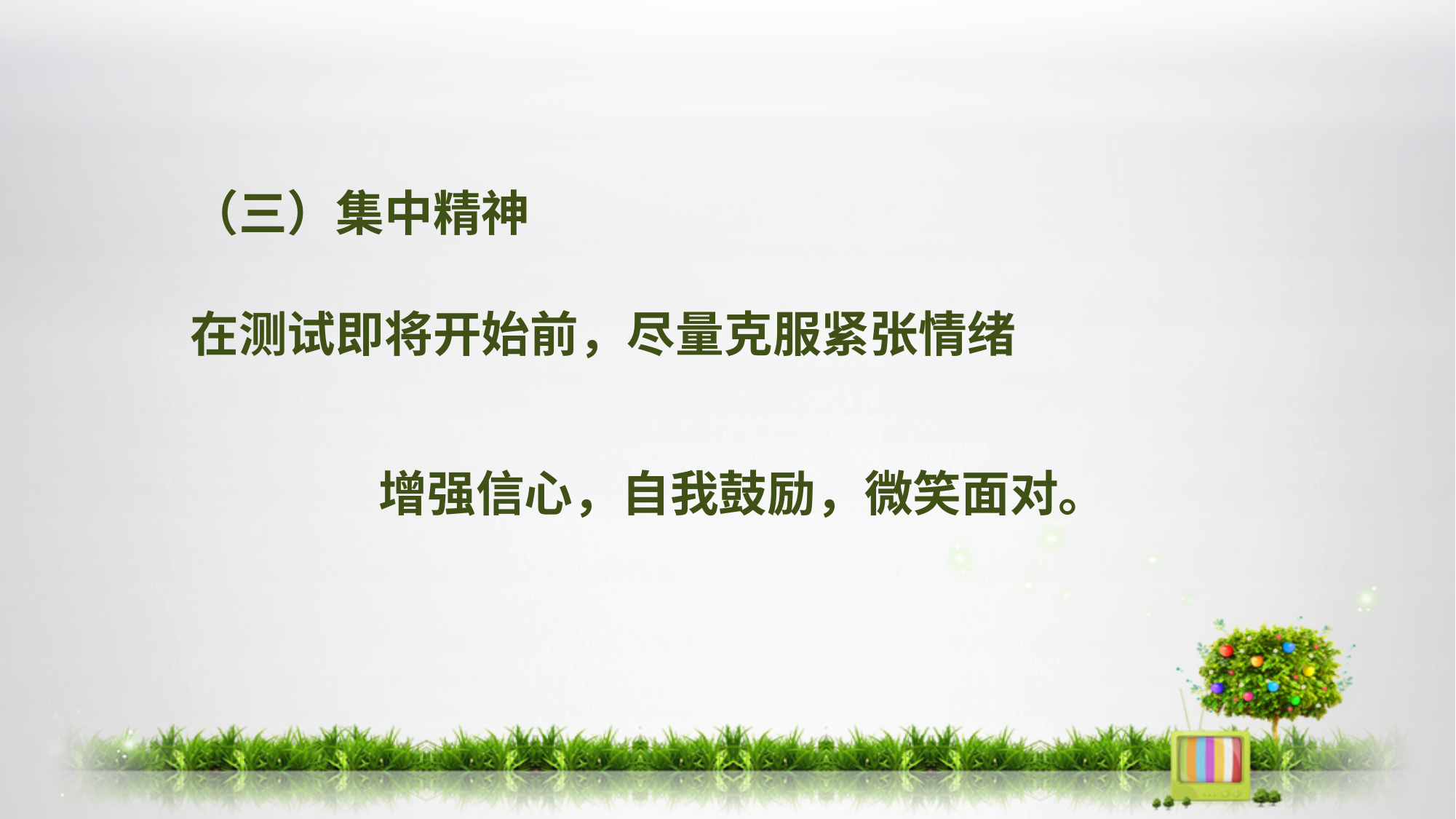

（三）集中精神

        在测试即将开始前，尽量克服紧张情绪

                         增强信心，自我鼓励，微笑面对。